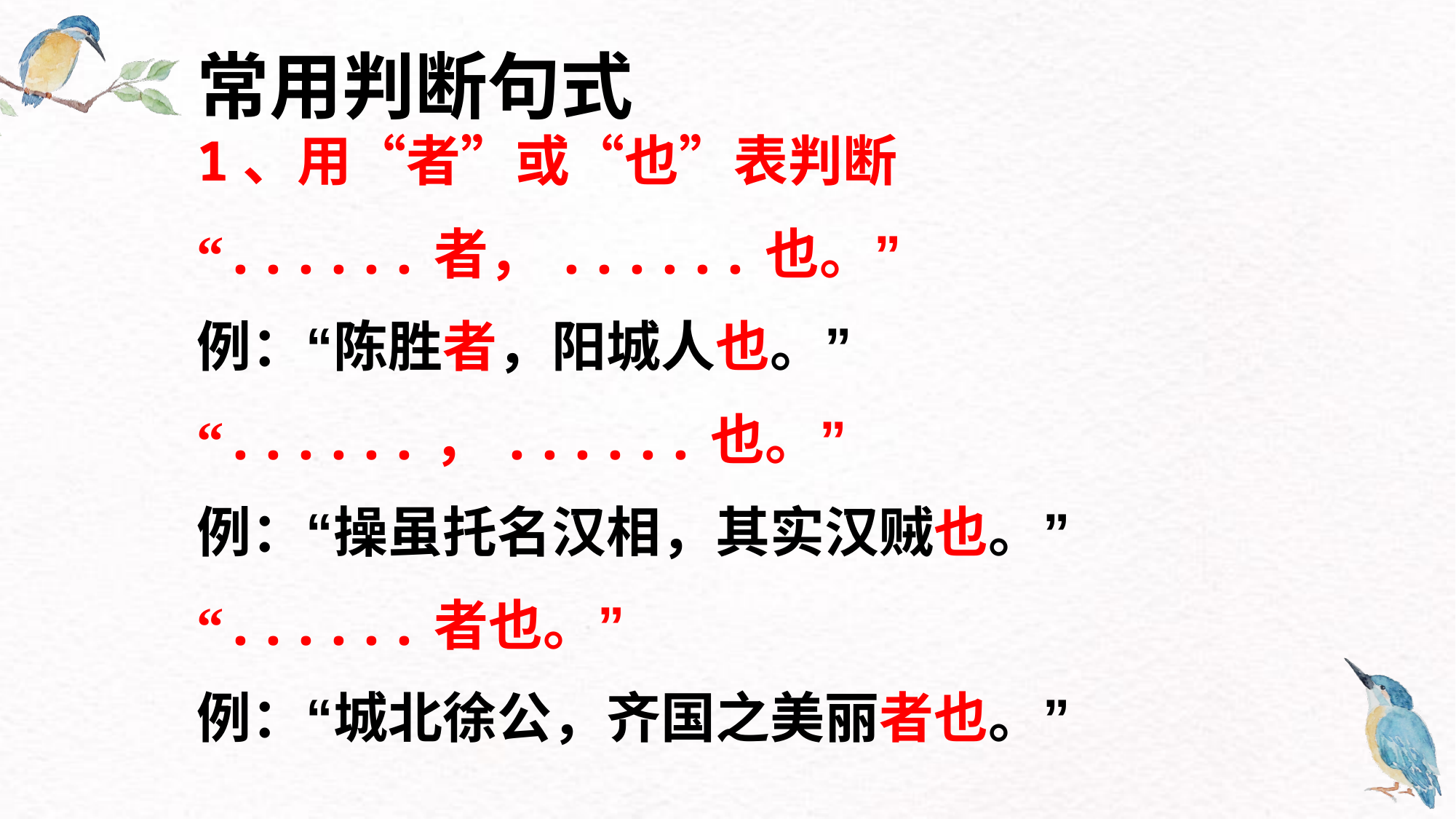

常用判断句式
1、用“者”或“也”表判断
“......者，......也。”
例：“陈胜者，阳城人也。”
“......，......也。”
例：“操虽托名汉相，其实汉贼也。”
“......者也。”
例：“城北徐公，齐国之美丽者也。”